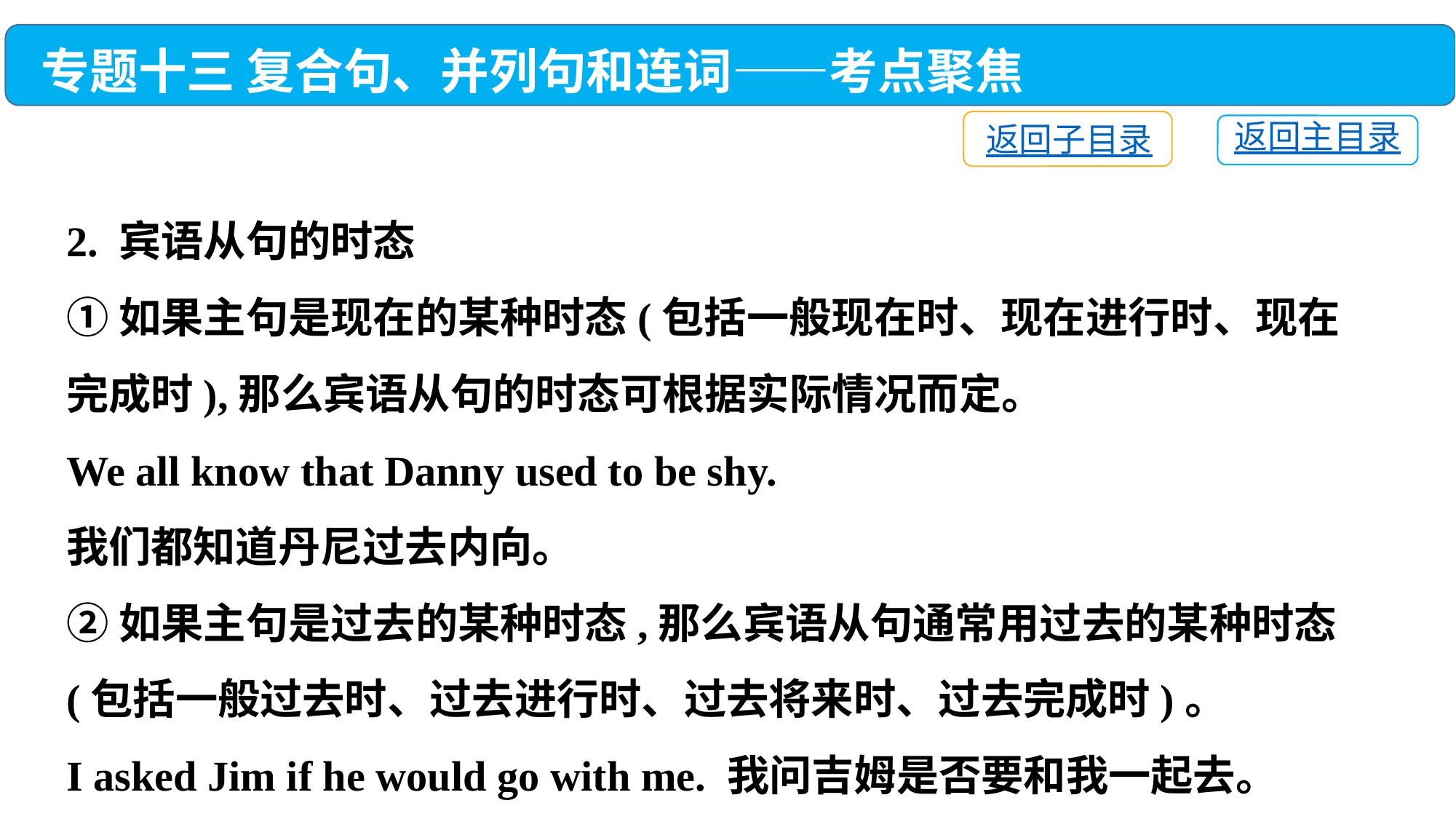

专题十三 复合句、并列句和连词——考点聚焦

返回子目录
返回主目录
2. 宾语从句的时态
①如果主句是现在的某种时态(包括一般现在时、现在进行时、现在完成时),那么宾语从句的时态可根据实际情况而定。
We all know that Danny used to be shy.
我们都知道丹尼过去内向。
②如果主句是过去的某种时态,那么宾语从句通常用过去的某种时态(包括一般过去时、过去进行时、过去将来时、过去完成时)。
I asked Jim if he would go with me. 我问吉姆是否要和我一起去。